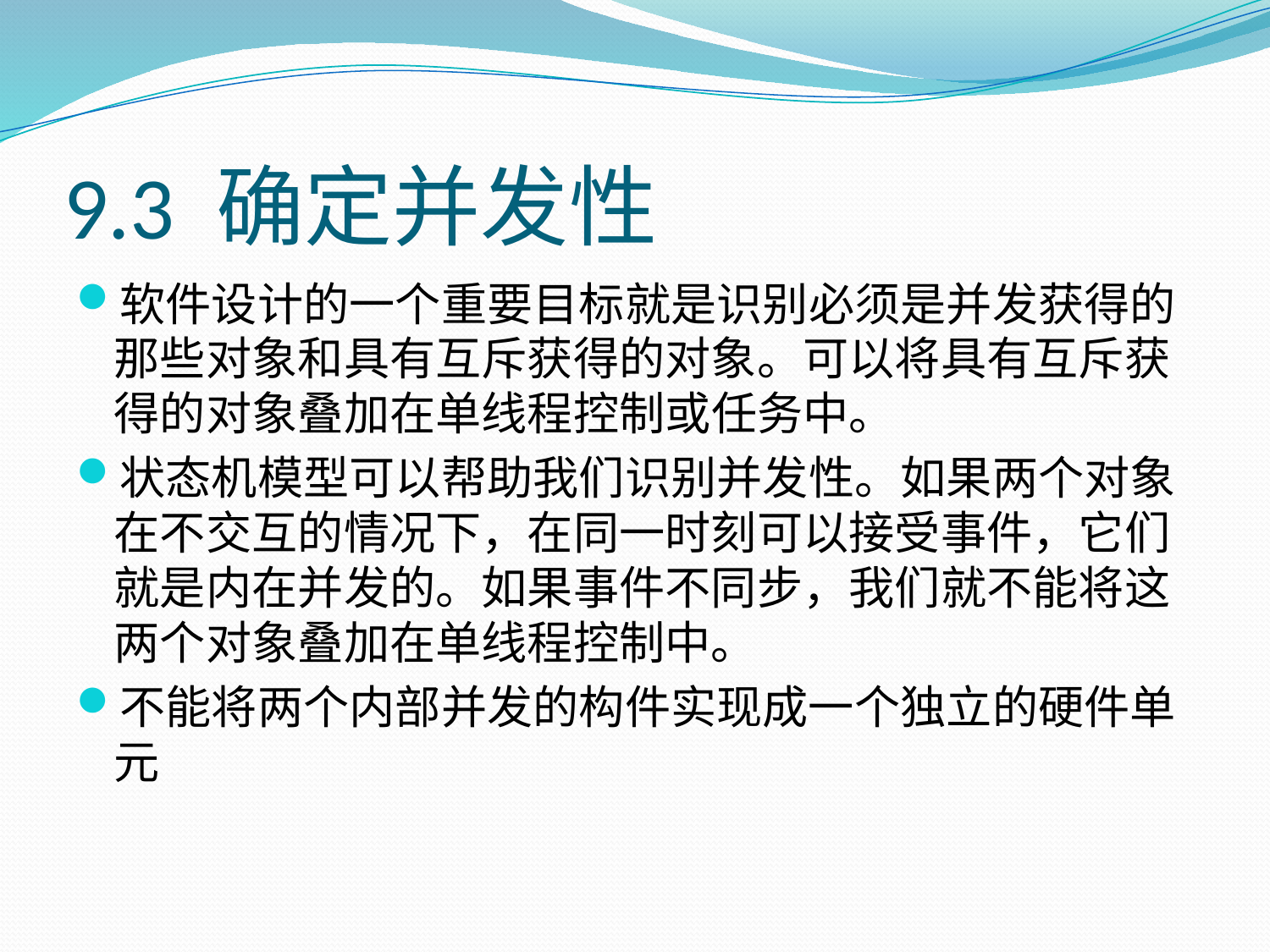

# 9.3 确定并发性
软件设计的一个重要目标就是识别必须是并发获得的那些对象和具有互斥获得的对象。可以将具有互斥获得的对象叠加在单线程控制或任务中。
状态机模型可以帮助我们识别并发性。如果两个对象在不交互的情况下，在同一时刻可以接受事件，它们就是内在并发的。如果事件不同步，我们就不能将这两个对象叠加在单线程控制中。
不能将两个内部并发的构件实现成一个独立的硬件单元